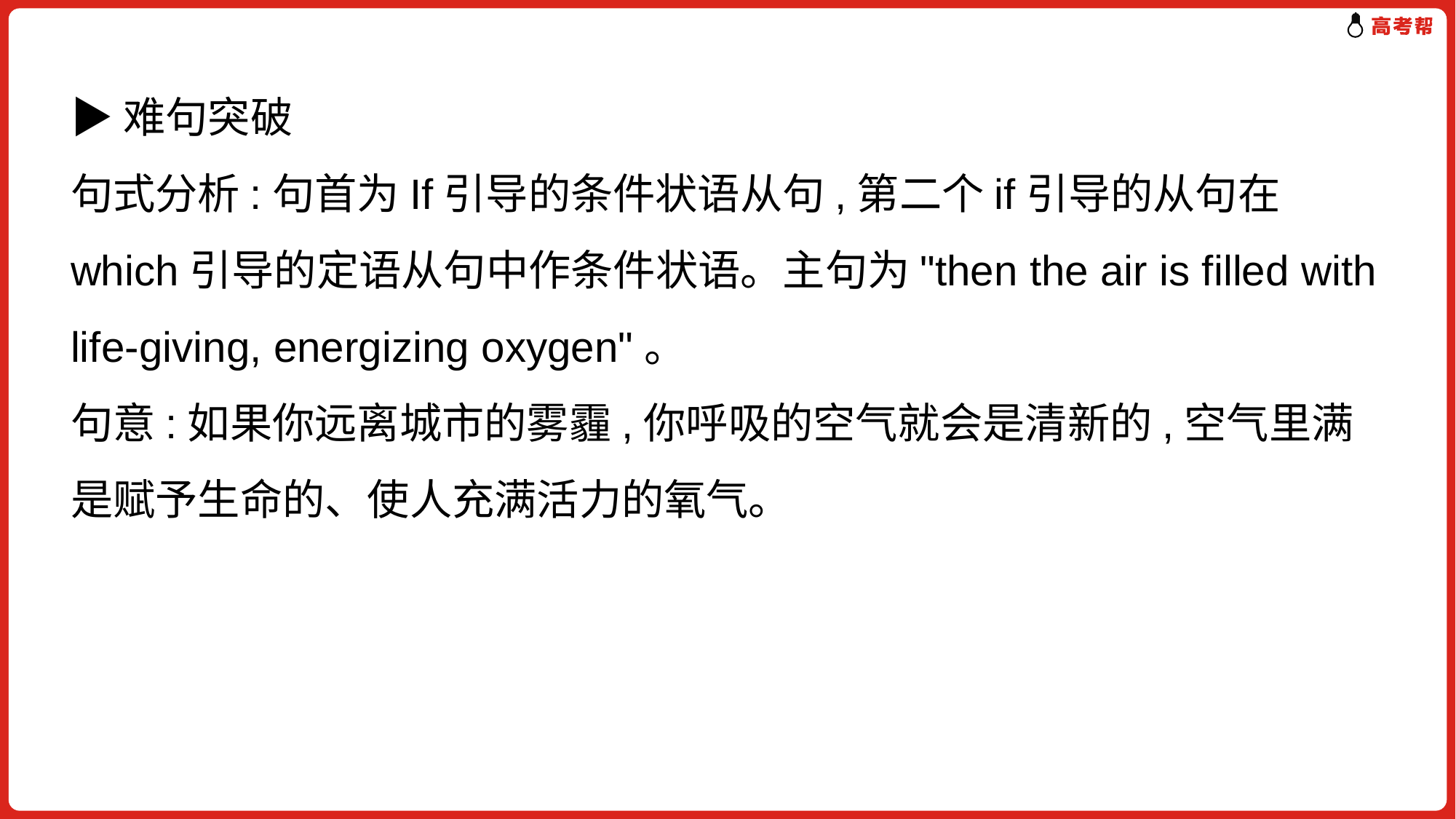

▶难句突破
句式分析:句首为If引导的条件状语从句,第二个if引导的从句在which引导的定语从句中作条件状语。主句为"then the air is filled with life-giving, energizing oxygen"。
句意:如果你远离城市的雾霾,你呼吸的空气就会是清新的,空气里满是赋予生命的、使人充满活力的氧气。